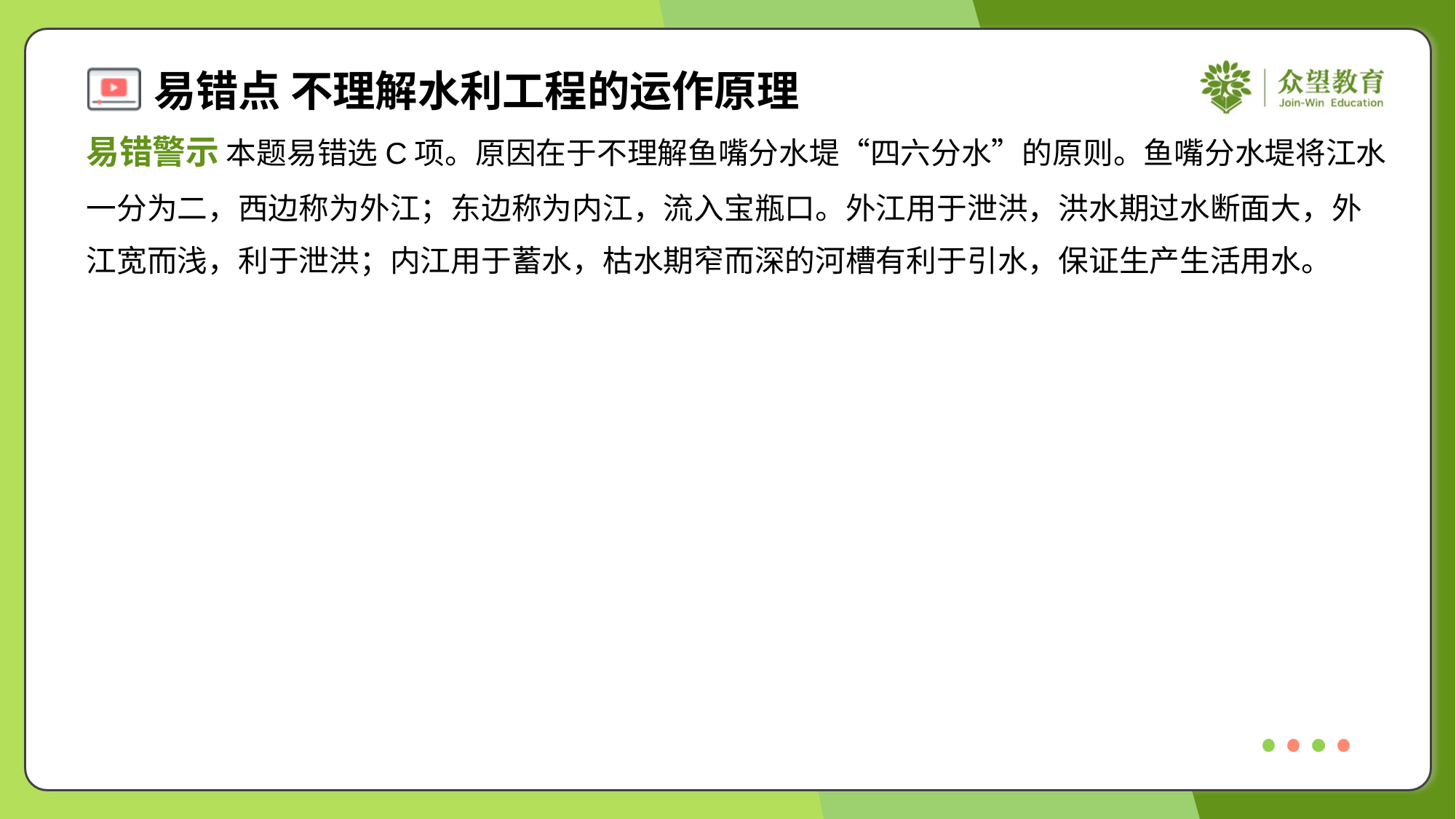

易错警示 本题易错选C项。原因在于不理解鱼嘴分水堤“四六分水”的原则。鱼嘴分水堤将江水
一分为二，西边称为外江；东边称为内江，流入宝瓶口。外江用于泄洪，洪水期过水断面大，外
江宽而浅，利于泄洪；内江用于蓄水，枯水期窄而深的河槽有利于引水，保证生产生活用水。